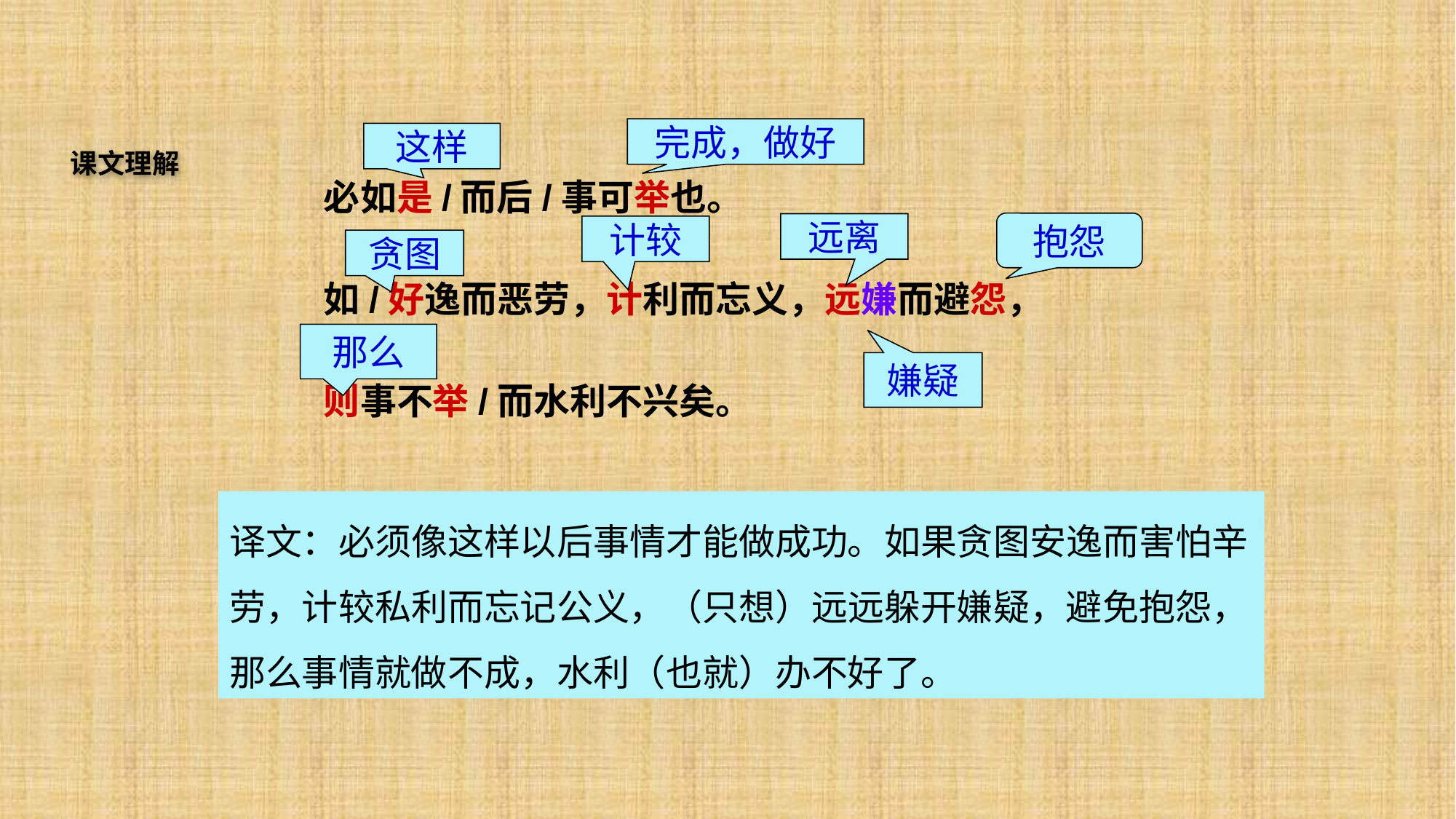

完成，做好
这样
抱怨
远离
计较
贪图
那么
嫌疑
课文理解
必如是/而后/事可举也。

如/好逸而恶劳，计利而忘义，远嫌而避怨，

则事不举/而水利不兴矣。

译文：必须像这样以后事情才能做成功。如果贪图安逸而害怕辛劳，计较私利而忘记公义，（只想）远远躲开嫌疑，避免抱怨，那么事情就做不成，水利（也就）办不好了。